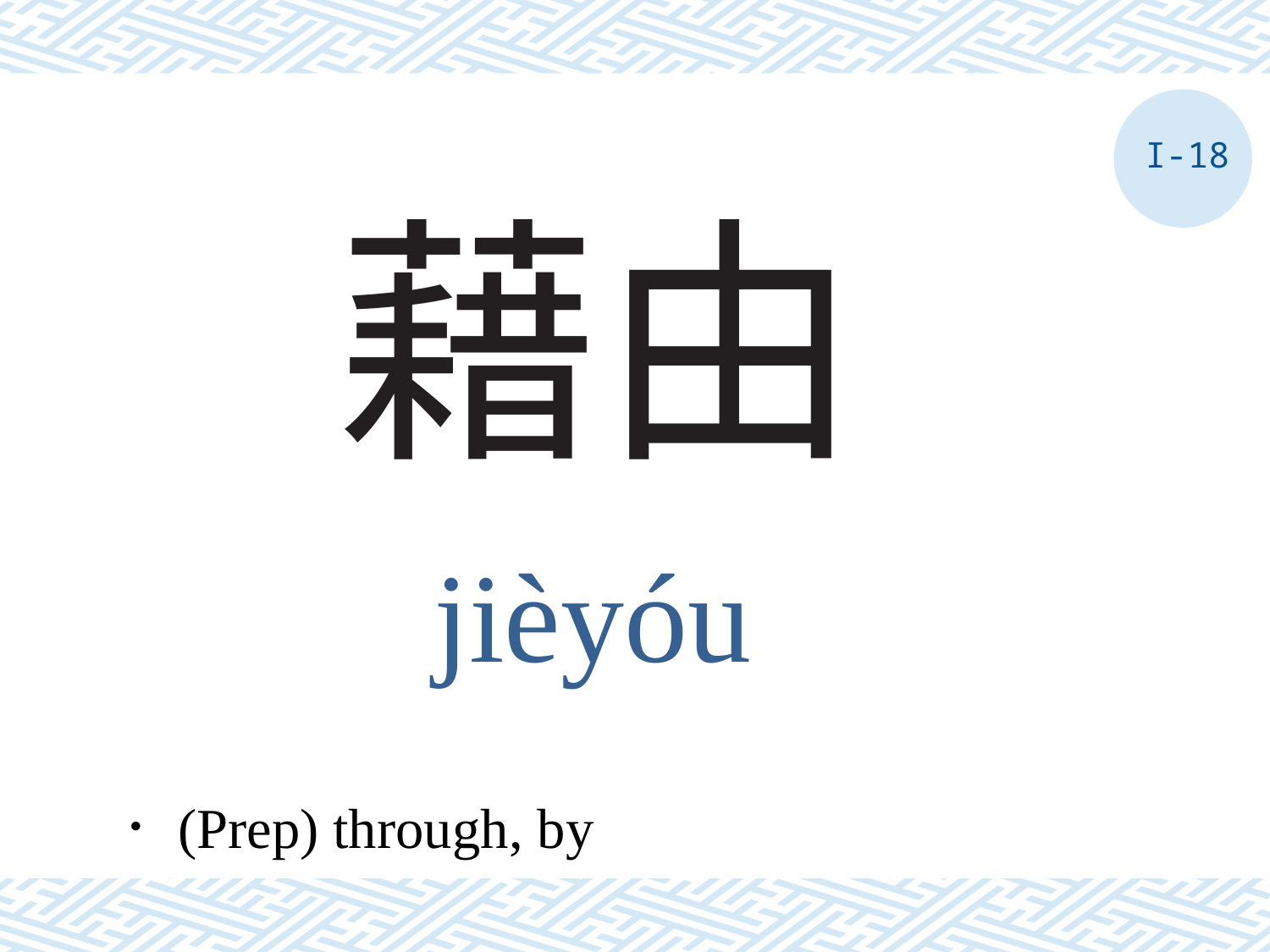

I-18

# 藉由
jièyóu
．(Prep) through, by